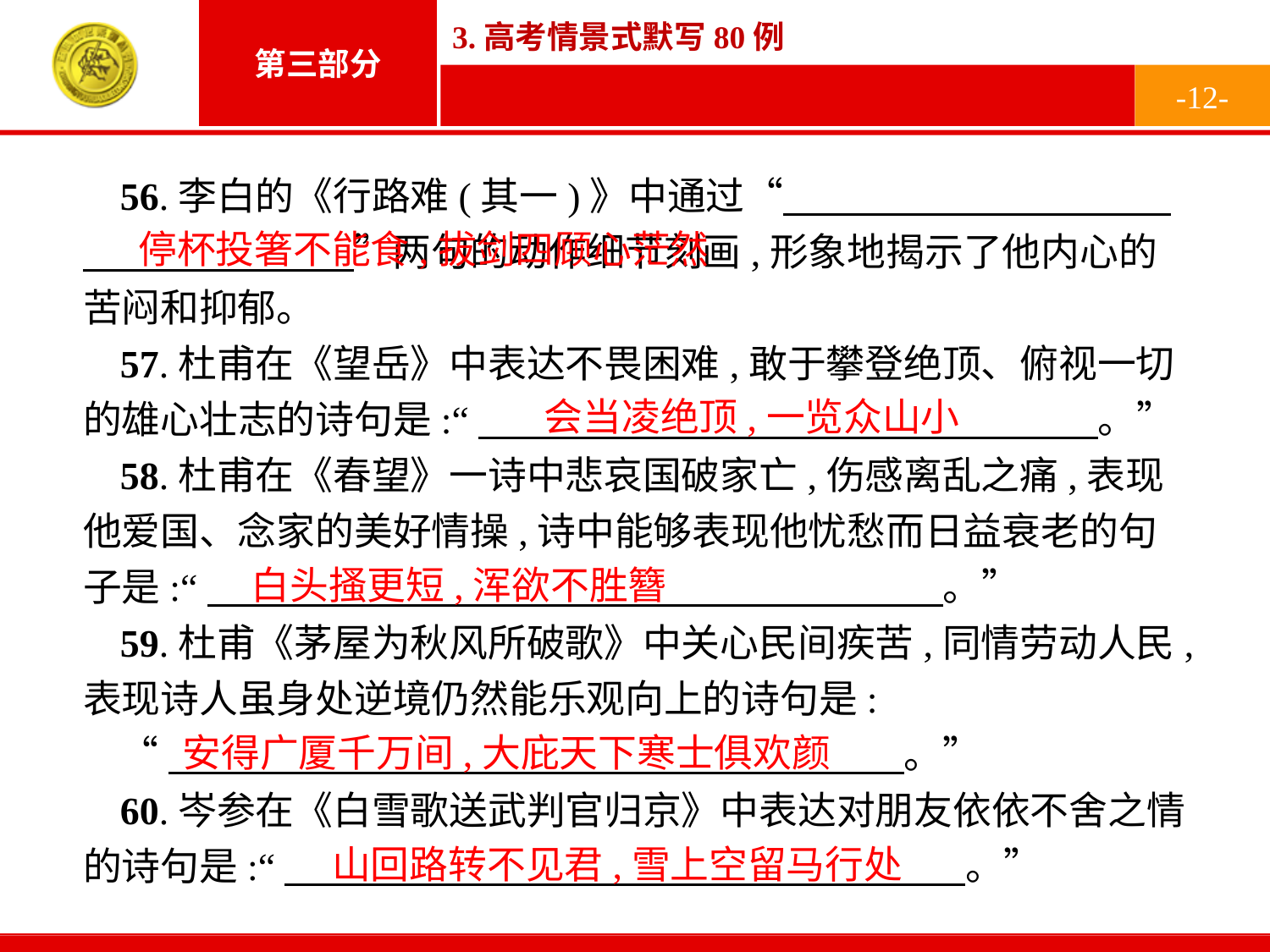

-12-
56.李白的《行路难(其一)》中通过“　　　　　　　　　　　　　　　　　”两句的动作细节刻画,形象地揭示了他内心的苦闷和抑郁。
57.杜甫在《望岳》中表达不畏困难,敢于攀登绝顶、俯视一切的雄心壮志的诗句是:“　　　　　　　　　　　　　　　　。”
58.杜甫在《春望》一诗中悲哀国破家亡,伤感离乱之痛,表现他爱国、念家的美好情操,诗中能够表现他忧愁而日益衰老的句子是:“　　　　　　　　　　　　　　　　　　　。”
59.杜甫《茅屋为秋风所破歌》中关心民间疾苦,同情劳动人民,表现诗人虽身处逆境仍然能乐观向上的诗句是:
“　　　　　　　　　　　　　　　　　　　。”
60.岑参在《白雪歌送武判官归京》中表达对朋友依依不舍之情的诗句是:“　                                                                          。”
停杯投箸不能食,拔剑四顾心茫然
会当凌绝顶,一览众山小
白头搔更短,浑欲不胜簪
安得广厦千万间,大庇天下寒士俱欢颜
山回路转不见君,雪上空留马行处